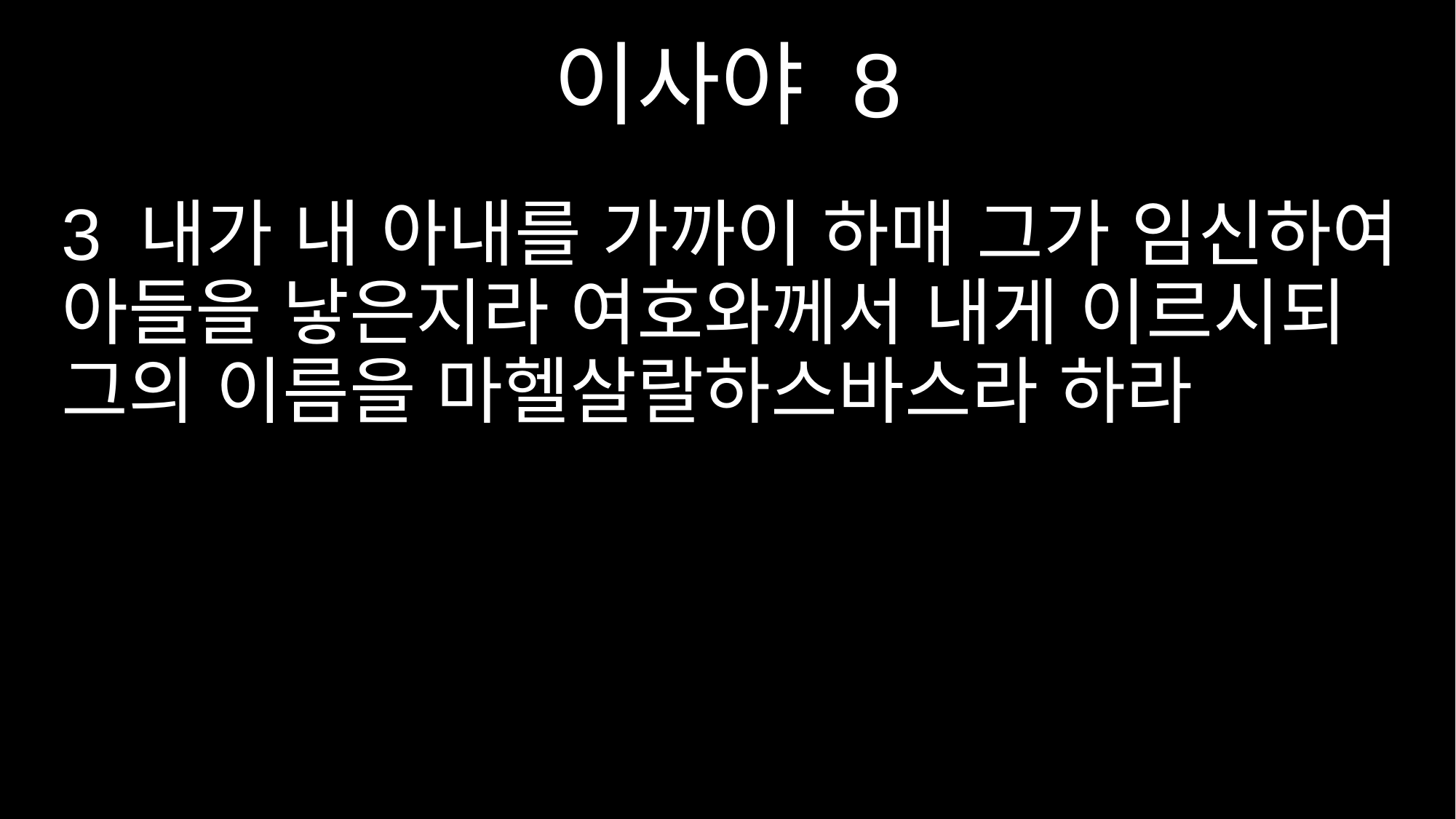

이사야 8
3 내가 내 아내를 가까이 하매 그가 임신하여 아들을 낳은지라 여호와께서 내게 이르시되 그의 이름을 마헬살랄하스바스라 하라